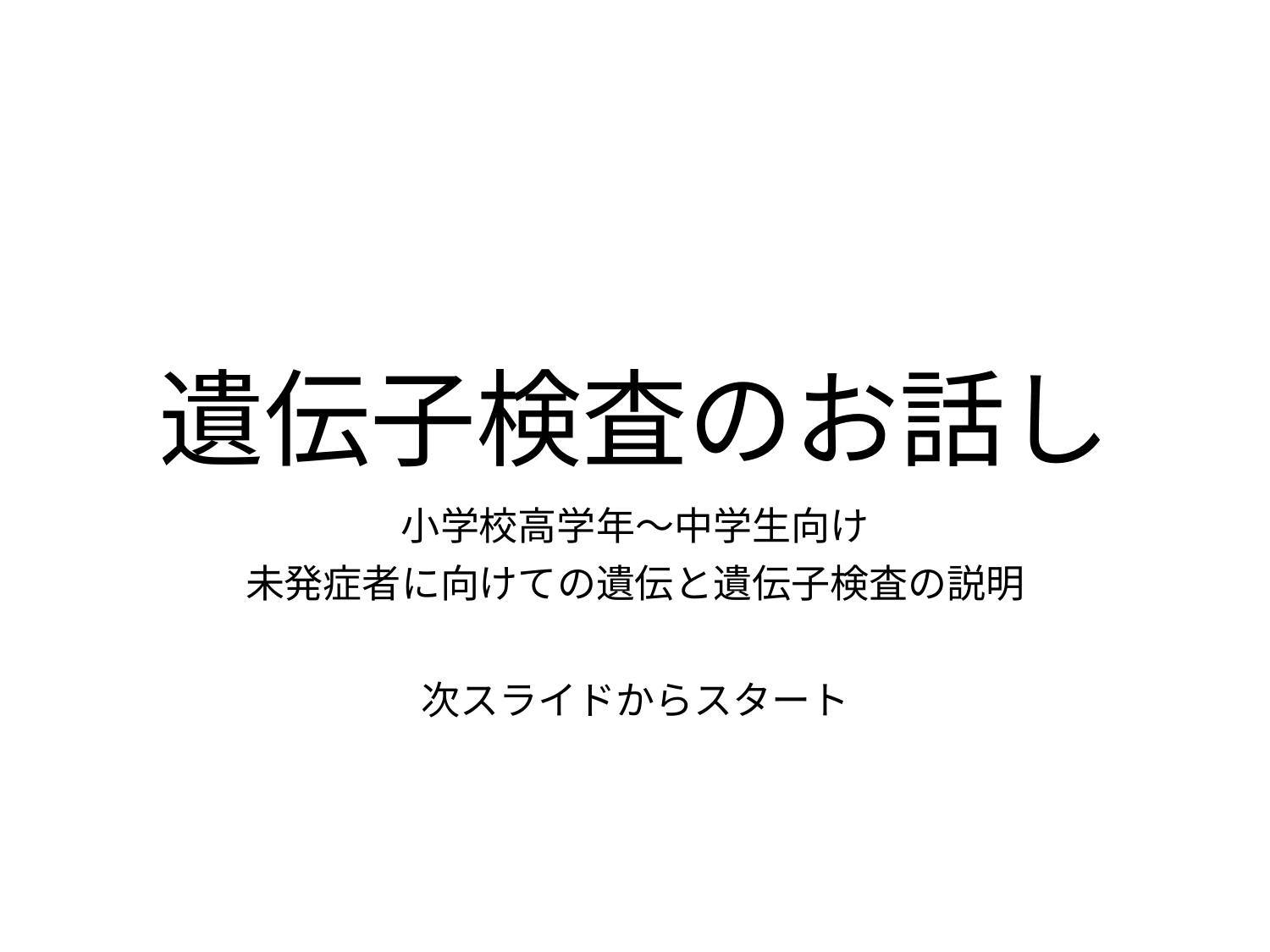

# 遺伝子検査のお話し
小学校高学年～中学生向け
未発症者に向けての遺伝と遺伝子検査の説明

次スライドからスタート